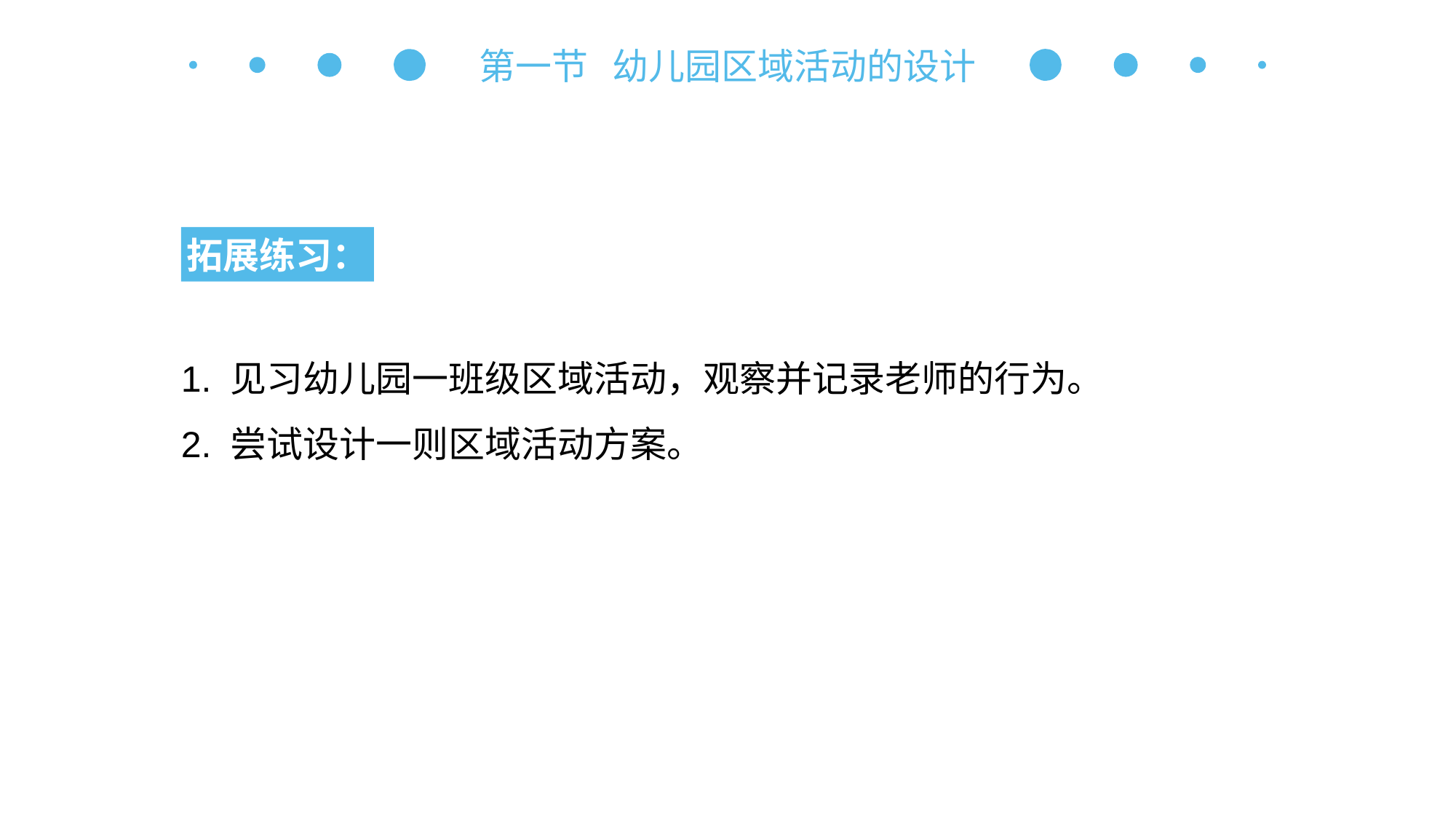

第一节   幼儿园区域活动的设计

拓展练习：
1. 见习幼儿园一班级区域活动，观察并记录老师的行为。
2. 尝试设计一则区域活动方案。